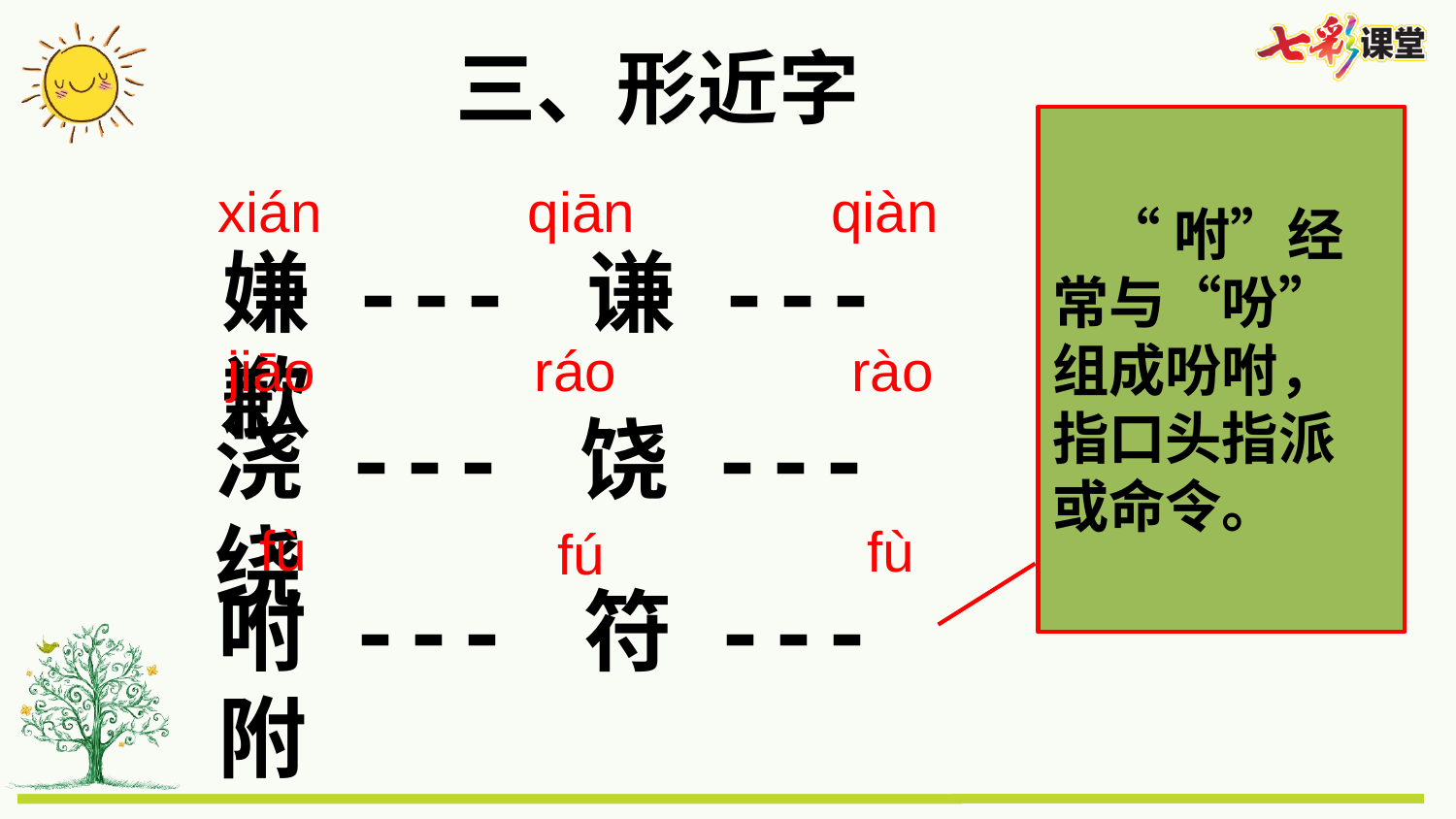

三、形近字
    “咐”经常与“吩”组成吩咐，指口头指派或命令。
xián
qiān
qiàn
嫌 --- 谦 --- 歉
jiāo
ráo
rào
浇 --- 饶 --- 绕
fù
fù
fú
咐 --- 符 --- 附